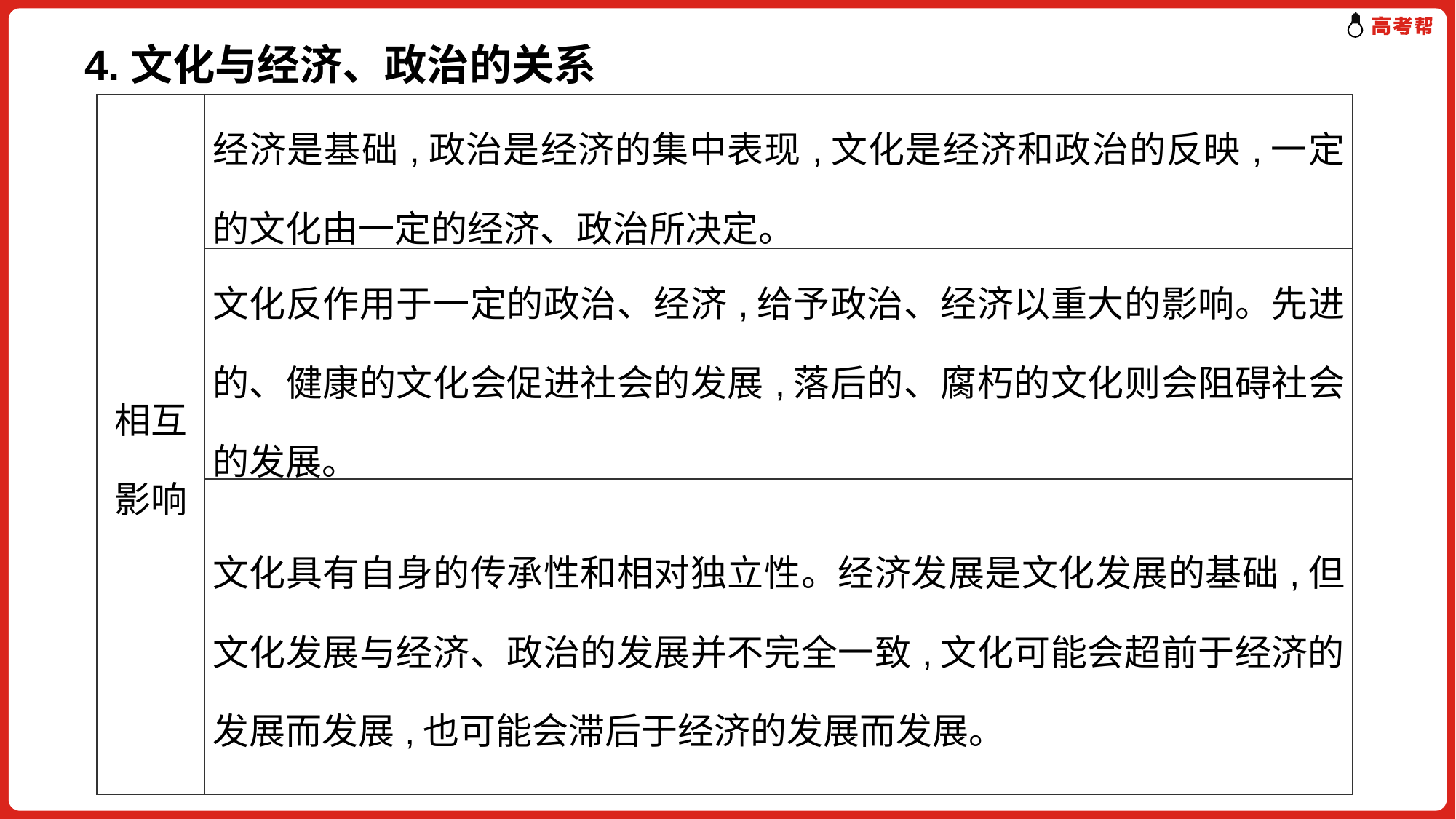

4.文化与经济、政治的关系
| 相互影响 | 经济是基础,政治是经济的集中表现,文化是经济和政治的反映,一定的文化由一定的经济、政治所决定。 |
| --- | --- |
|  | 文化反作用于一定的政治、经济,给予政治、经济以重大的影响。先进的、健康的文化会促进社会的发展,落后的、腐朽的文化则会阻碍社会的发展。 |
|  | 文化具有自身的传承性和相对独立性。经济发展是文化发展的基础,但文化发展与经济、政治的发展并不完全一致,文化可能会超前于经济的发展而发展,也可能会滞后于经济的发展而发展。 |